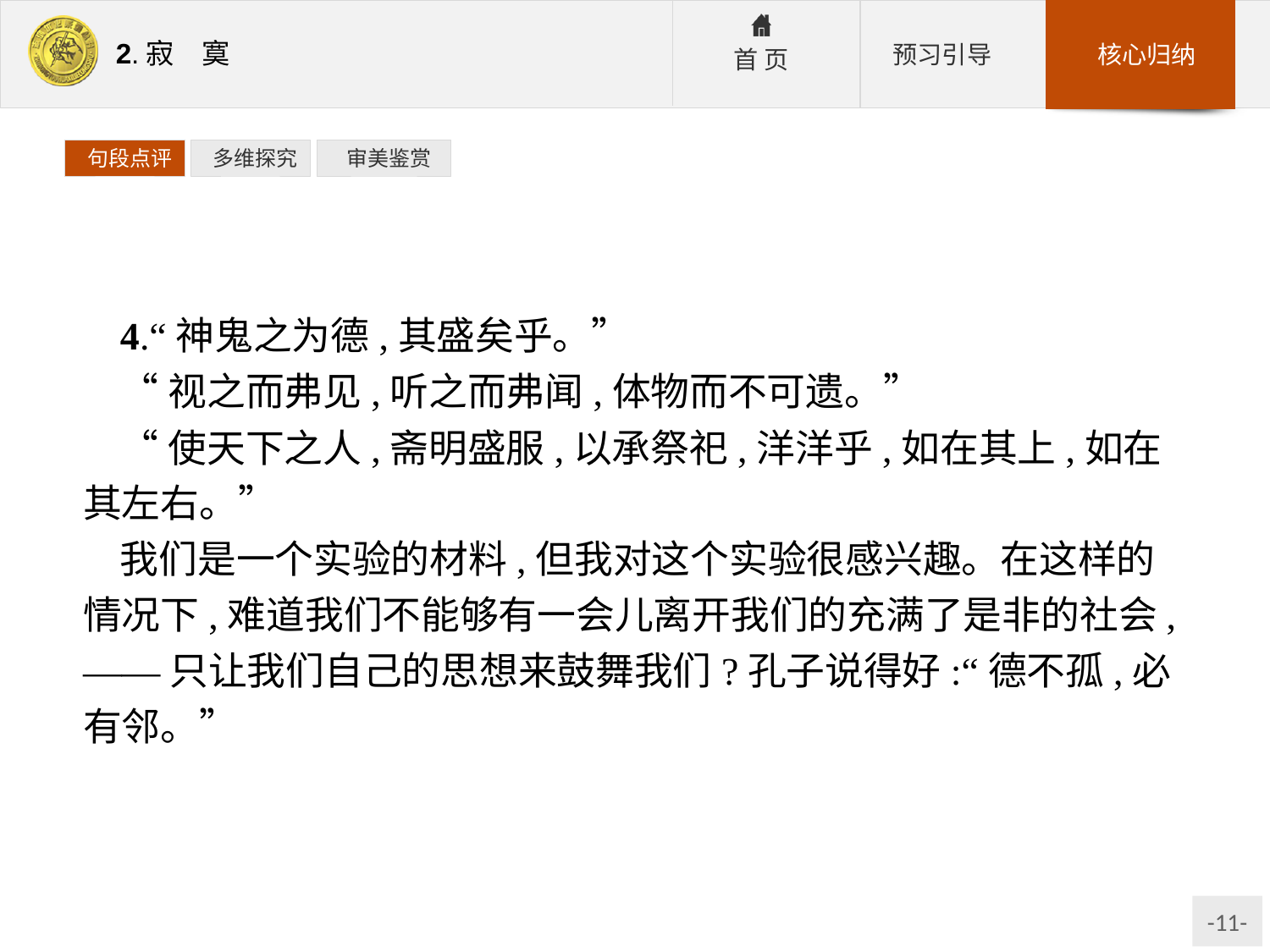

句段点评
 多维探究
 审美鉴赏
4.“神鬼之为德,其盛矣乎。”
“视之而弗见,听之而弗闻,体物而不可遗。”
“使天下之人,斋明盛服,以承祭祀,洋洋乎,如在其上,如在其左右。”
我们是一个实验的材料,但我对这个实验很感兴趣。在这样的情况下,难道我们不能够有一会儿离开我们的充满了是非的社会,——只让我们自己的思想来鼓舞我们?孔子说得好:“德不孤,必有邻。”